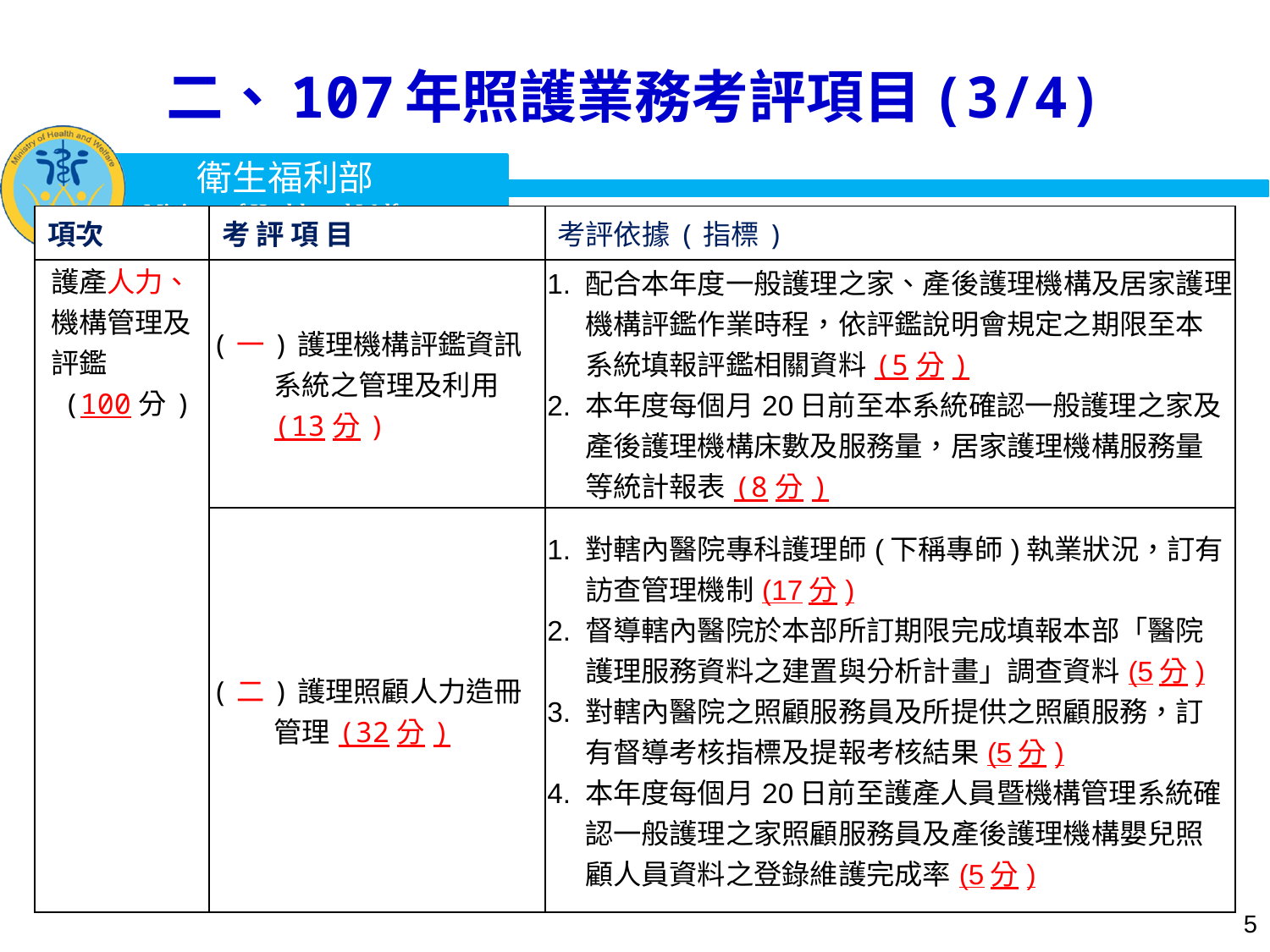

# 二、107年照護業務考評項目(3/4)
| 項次 | 考 評 項 目 | 考評依據(指標) |
| --- | --- | --- |
| 護產人力、機構管理及評鑑 (100分) | (一)護理機構評鑑資訊系統之管理及利用(13分) | 配合本年度一般護理之家、產後護理機構及居家護理機構評鑑作業時程，依評鑑說明會規定之期限至本系統填報評鑑相關資料(5分) 本年度每個月20日前至本系統確認一般護理之家及產後護理機構床數及服務量，居家護理機構服務量等統計報表(8分) |
|  | (二)護理照顧人力造冊管理(32分) | 對轄內醫院專科護理師(下稱專師)執業狀況，訂有訪查管理機制(17分) 督導轄內醫院於本部所訂期限完成填報本部「醫院護理服務資料之建置與分析計畫」調查資料(5分) 對轄內醫院之照顧服務員及所提供之照顧服務，訂有督導考核指標及提報考核結果(5分) 本年度每個月20日前至護產人員暨機構管理系統確認一般護理之家照顧服務員及產後護理機構嬰兒照顧人員資料之登錄維護完成率(5分) |
5